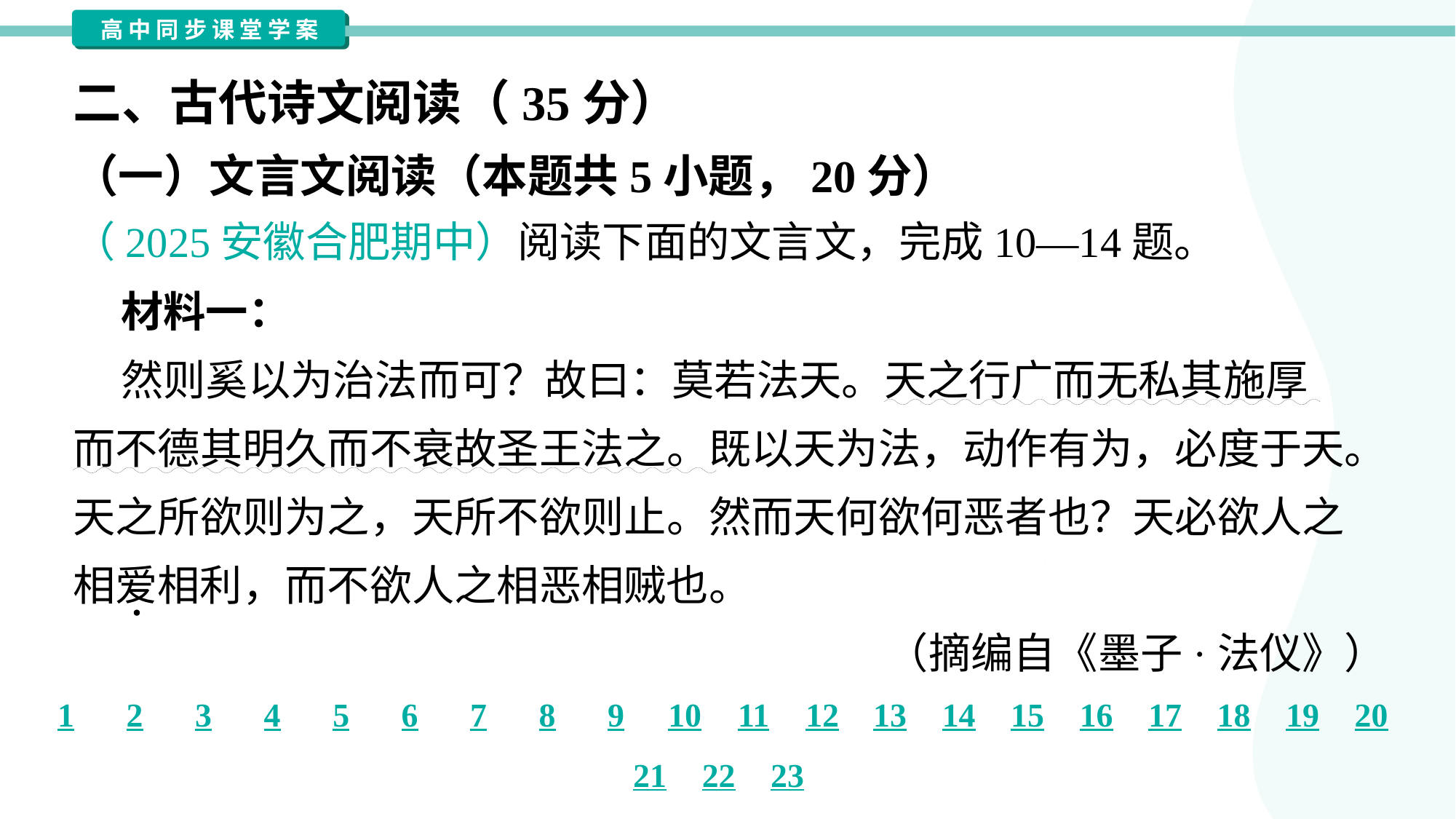

二、古代诗文阅读（35分）
（一）文言文阅读（本题共5小题，20分）
（2025安徽合肥期中）阅读下面的文言文，完成10—14题。
    材料一：
    然则奚以为治法而可？故曰：莫若法天。天之行广而无私其施厚
而不德其明久而不衰故圣王法之。既以天为法，动作有为，必度于天。
天之所欲则为之，天所不欲则止。然而天何欲何恶者也？天必欲人之
相爱相利，而不欲人之相恶相贼也。
（摘编自《墨子·法仪》）